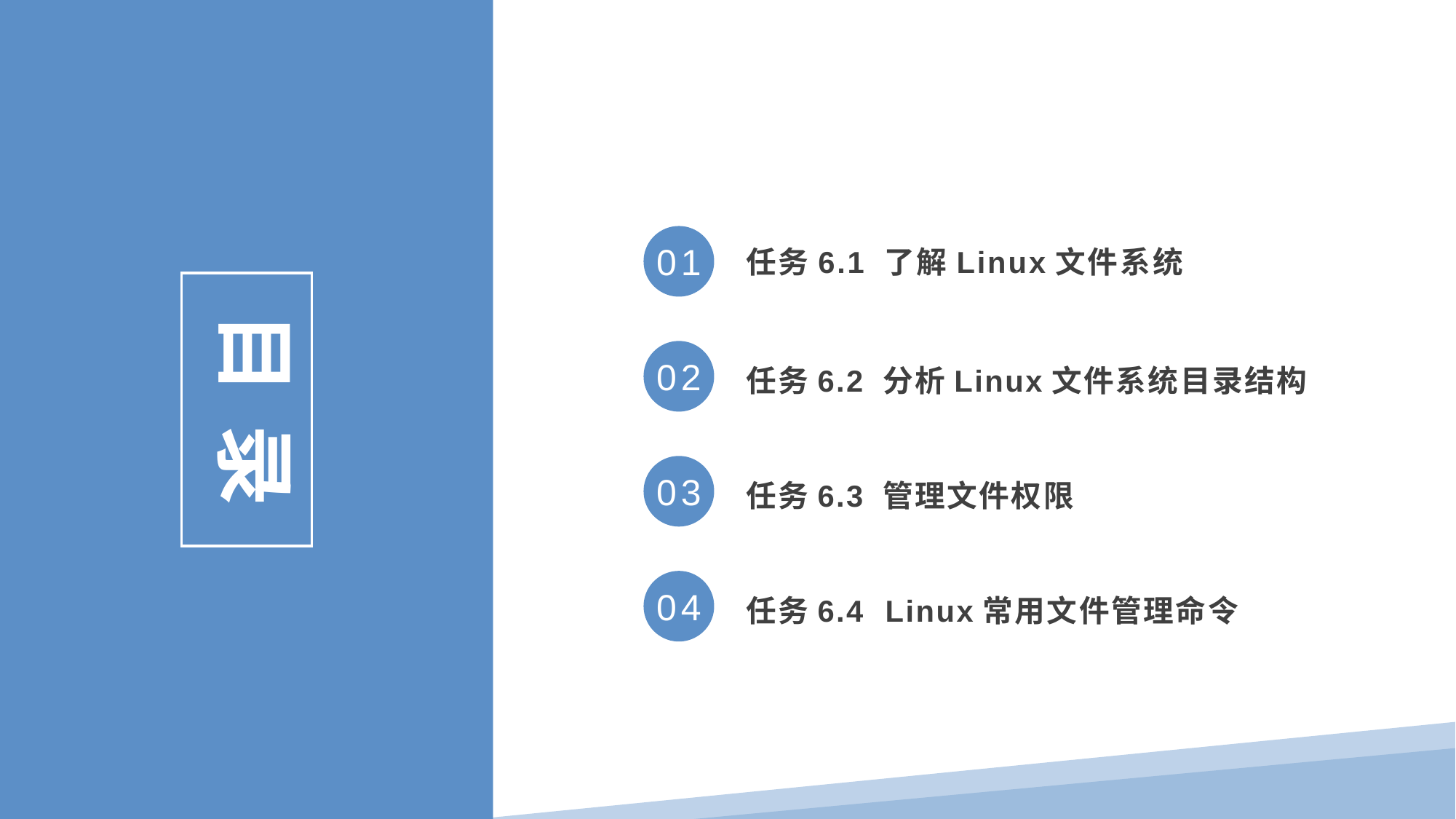

任务6.1 了解Linux文件系统

01
目 录

任务6.2 分析Linux文件系统目录结构

02
任务6.3 管理文件权限

03
任务6.4  Linux常用文件管理命令

04